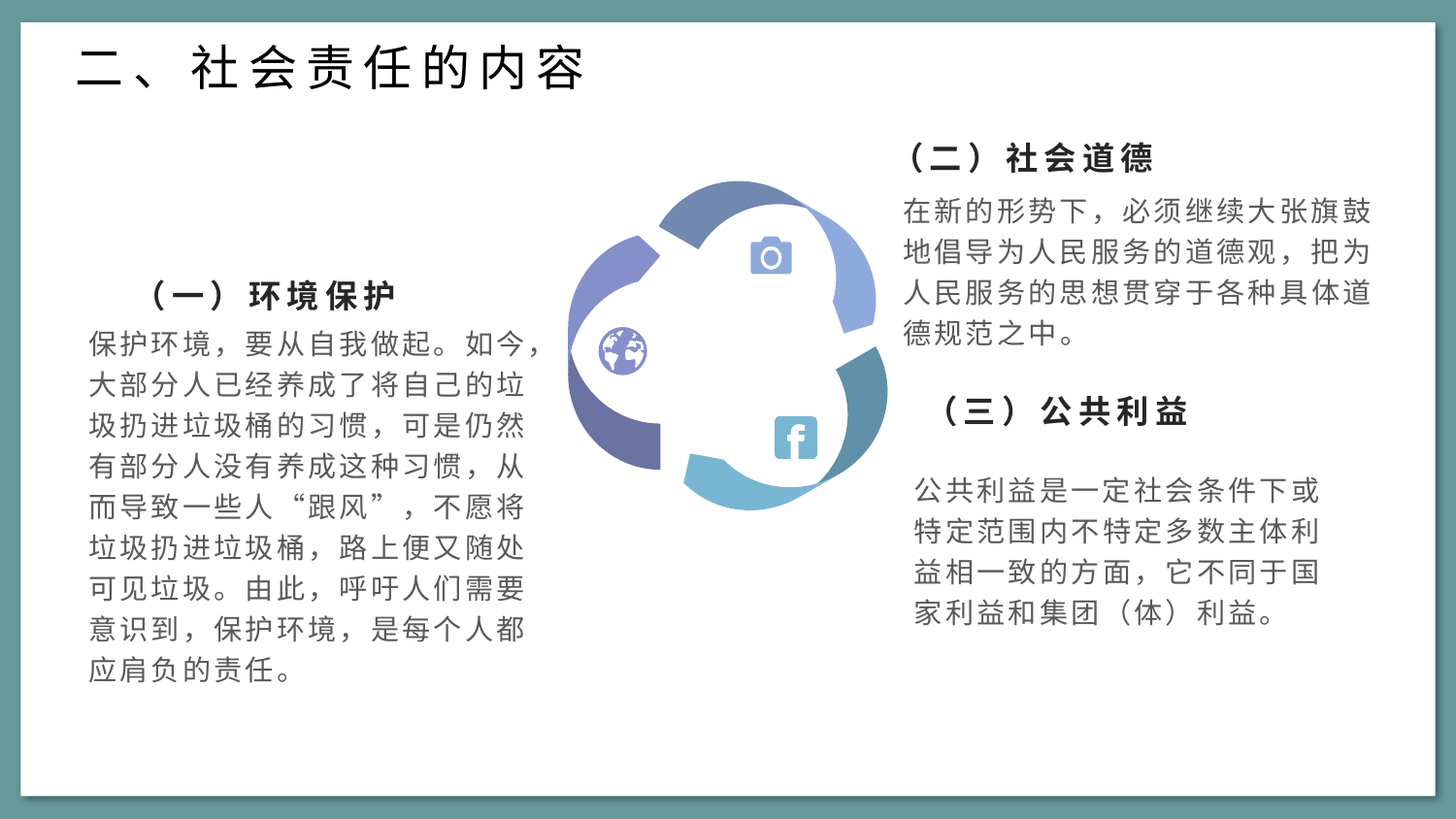

二、社会责任的内容
（二）社会道德
在新的形势下，必须继续大张旗鼓地倡导为人民服务的道德观，把为人民服务的思想贯穿于各种具体道德规范之中。

（一）环境保护

保护环境，要从自我做起。如今，大部分人已经养成了将自己的垃圾扔进垃圾桶的习惯，可是仍然有部分人没有养成这种习惯，从而导致一些人“跟风”，不愿将垃圾扔进垃圾桶，路上便又随处可见垃圾。由此，呼吁人们需要意识到，保护环境，是每个人都应肩负的责任。

（三）公共利益

公共利益是一定社会条件下或特定范围内不特定多数主体利益相一致的方面，它不同于国家利益和集团（体）利益。